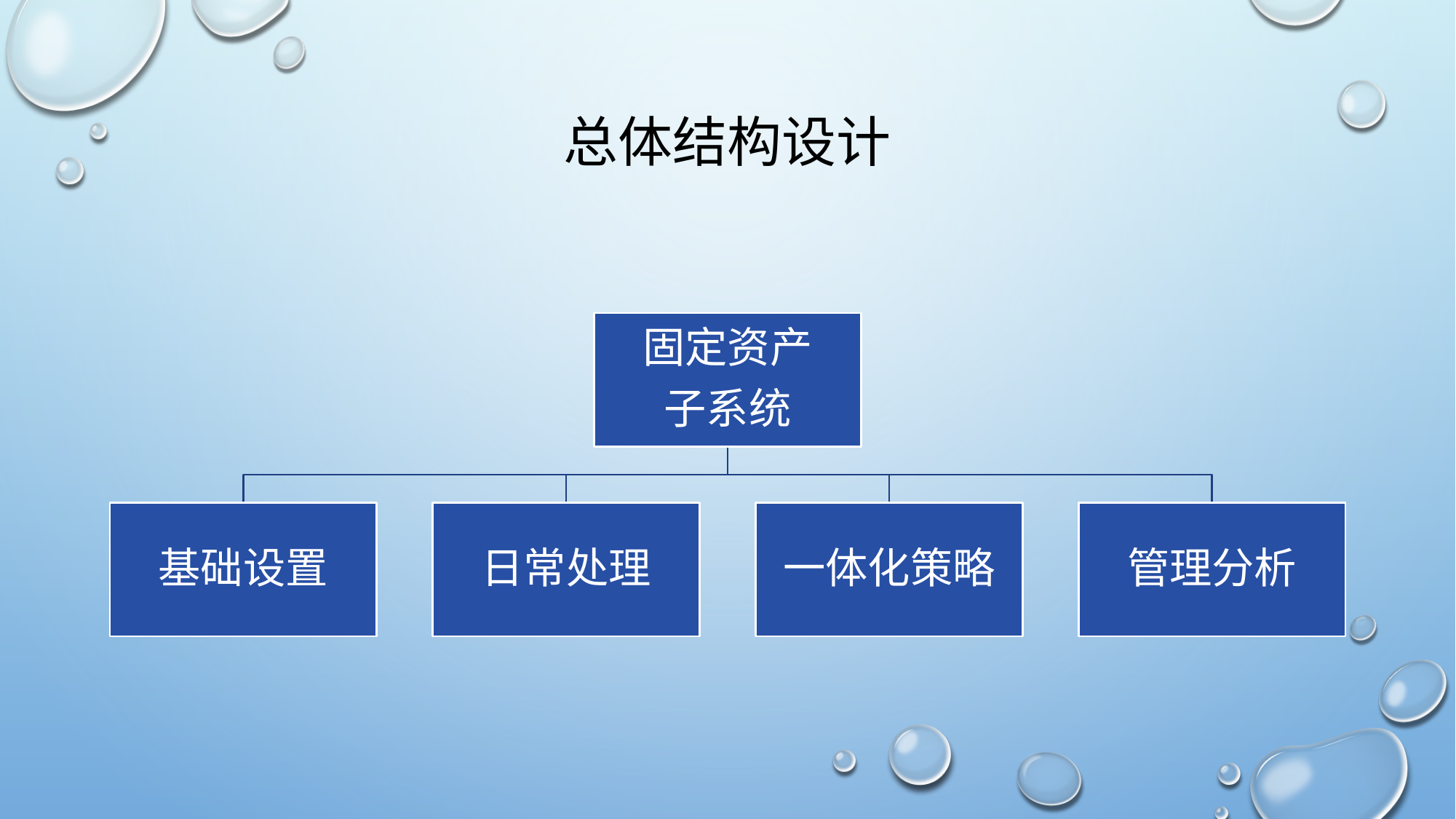

# 总体结构设计
固定资产
子系统
基础设置
日常处理
一体化策略
管理分析